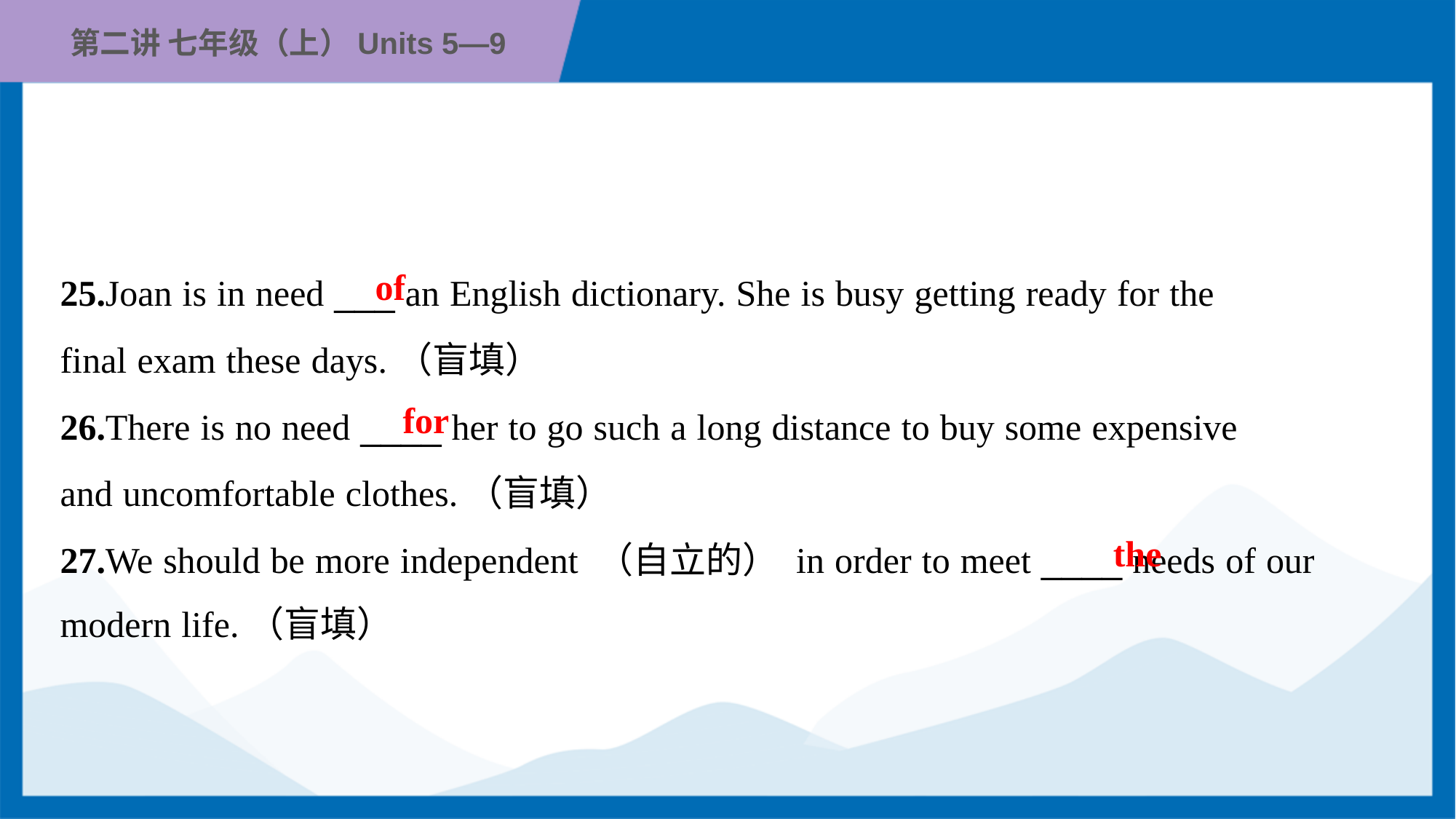

of
25.Joan is in need ___ an English dictionary. She is busy getting ready for the
final exam these days.（盲填）
26.There is no need ____ her to go such a long distance to buy some expensive
and uncomfortable clothes.（盲填）
27.We should be more independent （自立的） in order to meet ____ needs of our
modern life.（盲填）
for
the